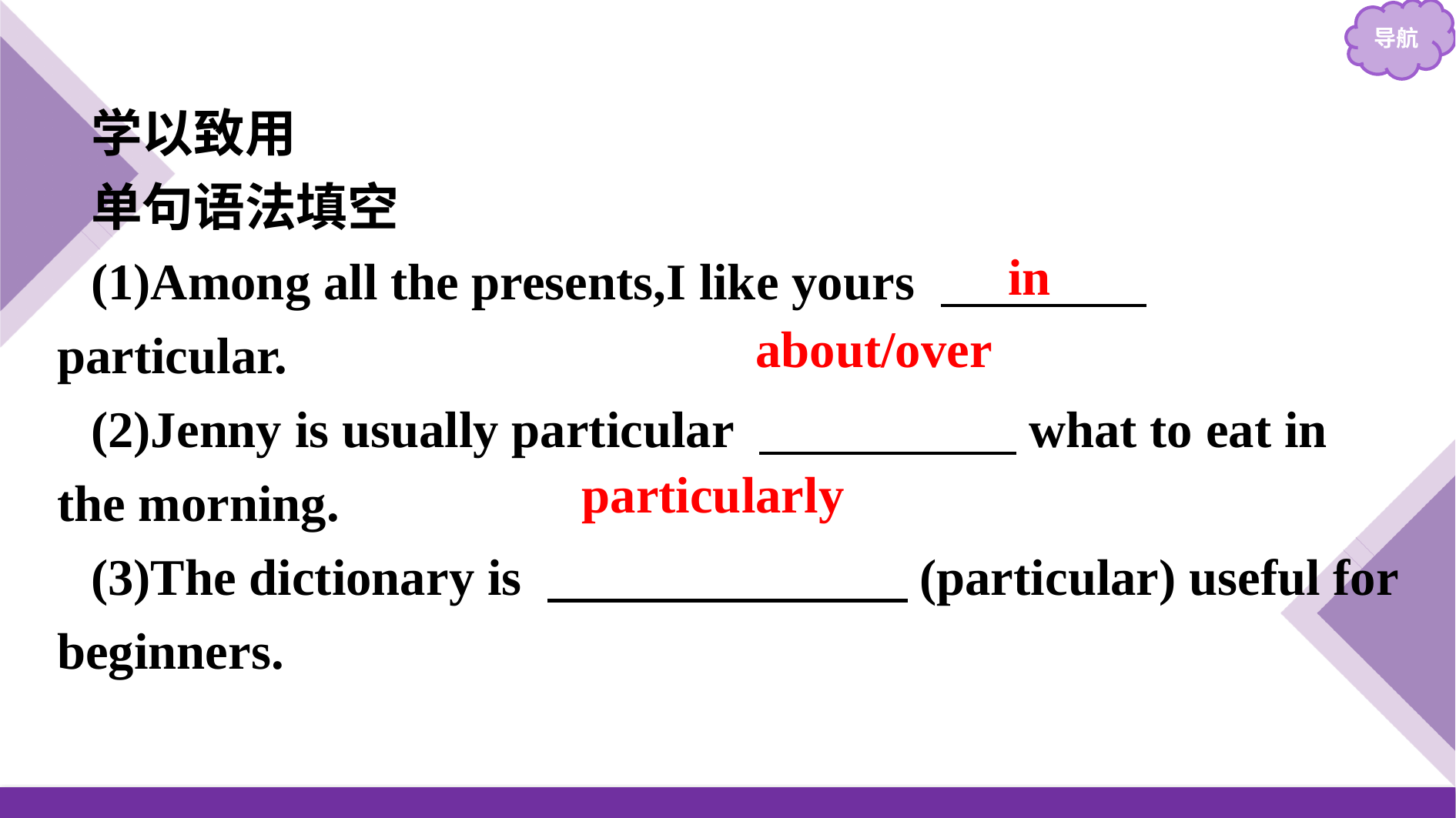

学以致用
单句语法填空
(1)Among all the presents,I like yours 　　　　particular.
(2)Jenny is usually particular 　　　　　what to eat in the morning.
(3)The dictionary is 　　　　　　　(particular) useful for beginners.
in
about/over
particularly